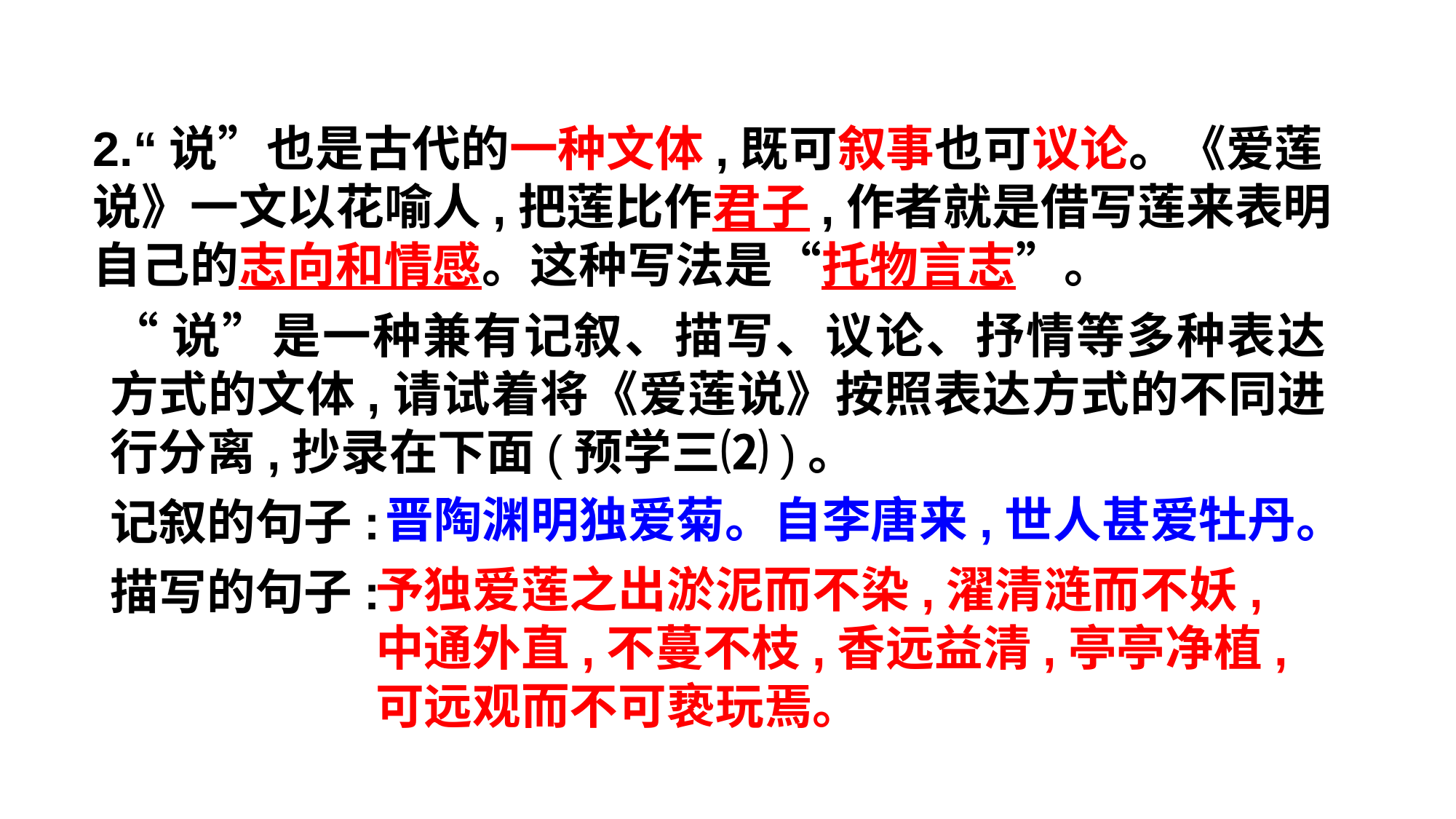

2.“说”也是古代的一种文体,既可叙事也可议论。《爱莲说》一文以花喻人,把莲比作君子,作者就是借写莲来表明自己的志向和情感。这种写法是“托物言志”。
“说”是一种兼有记叙、描写、议论、抒情等多种表达方式的文体,请试着将《爱莲说》按照表达方式的不同进行分离,抄录在下面(预学三⑵)。
记叙的句子:
描写的句子:

晋陶渊明独爱菊。自李唐来,世人甚爱牡丹。
予独爱莲之出淤泥而不染,濯清涟而不妖,中通外直,不蔓不枝,香远益清,亭亭净植,可远观而不可亵玩焉。